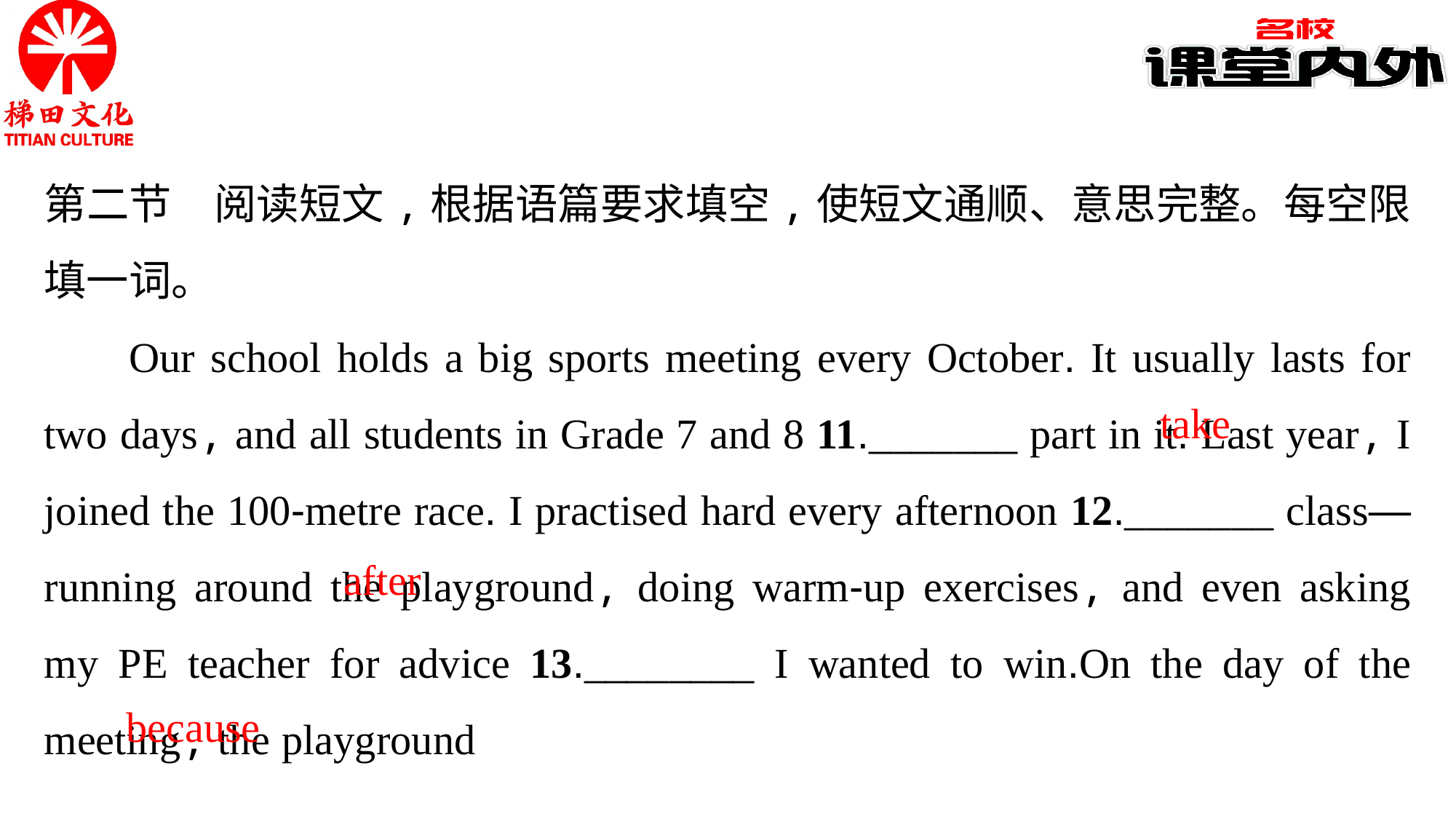

第二节　阅读短文,根据语篇要求填空,使短文通顺、意思完整。每空限填一词。
Our school holds a big sports meeting every October. It usually lasts for two days, and all students in Grade 7 and 8 11._______ part in it. Last year, I joined the 100-metre race. I practised hard every afternoon 12._______ class—running around the playground, doing warm-up exercises, and even asking my PE teacher for advice 13.________ I wanted to win.On the day of the meeting, the playground
take
after
because